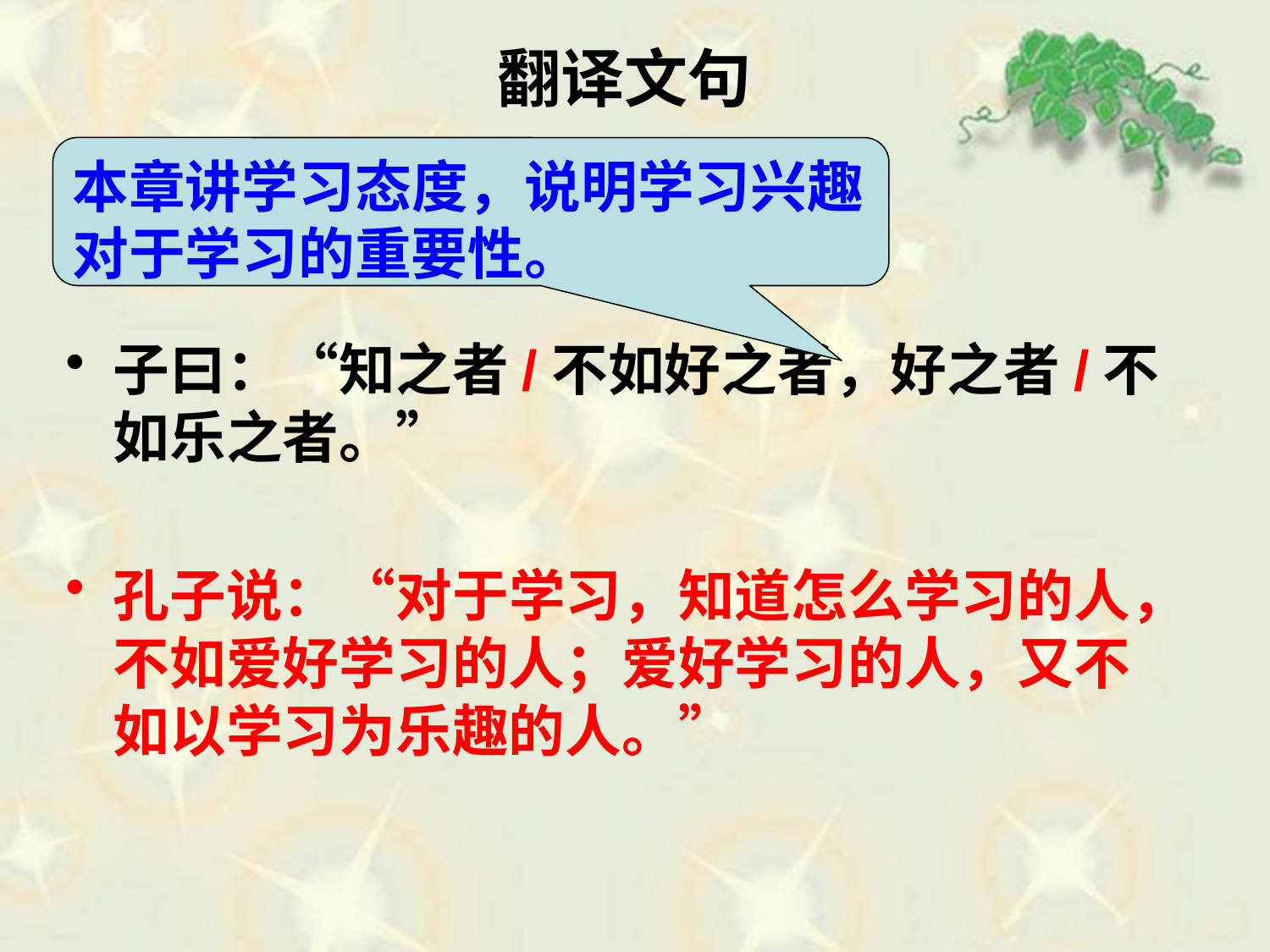

# 翻译文句
本章讲学习态度，说明学习兴趣对于学习的重要性。
子曰：“知之者/不如好之者，好之者/不如乐之者。”

孔子说：“对于学习，知道怎么学习的人，不如爱好学习的人；爱好学习的人，又不如以学习为乐趣的人。”